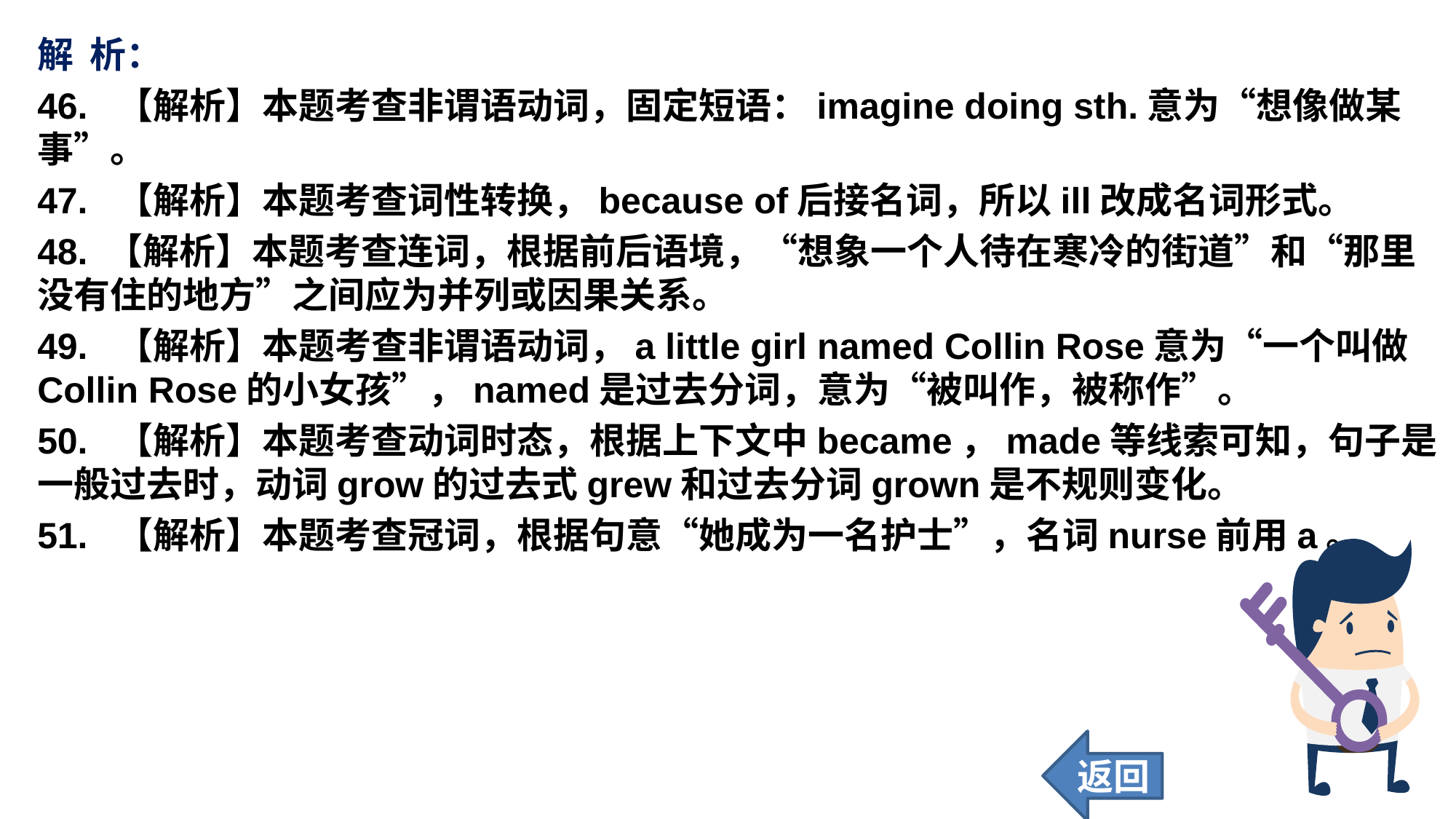

解  析：
46.  【解析】本题考查非谓语动词，固定短语：imagine doing sth.意为“想像做某事”。
47.  【解析】本题考查词性转换，because of后接名词，所以ill改成名词形式。
48. 【解析】本题考查连词，根据前后语境，“想象一个人待在寒冷的街道”和“那里没有住的地方”之间应为并列或因果关系。
49.  【解析】本题考查非谓语动词，a little girl named Collin Rose意为“一个叫做Collin Rose的小女孩”，named是过去分词，意为“被叫作，被称作”。
50.  【解析】本题考查动词时态，根据上下文中became，made等线索可知，句子是一般过去时，动词grow的过去式grew和过去分词grown是不规则变化。
51.  【解析】本题考查冠词，根据句意“她成为一名护士”，名词nurse前用a。

返回
52